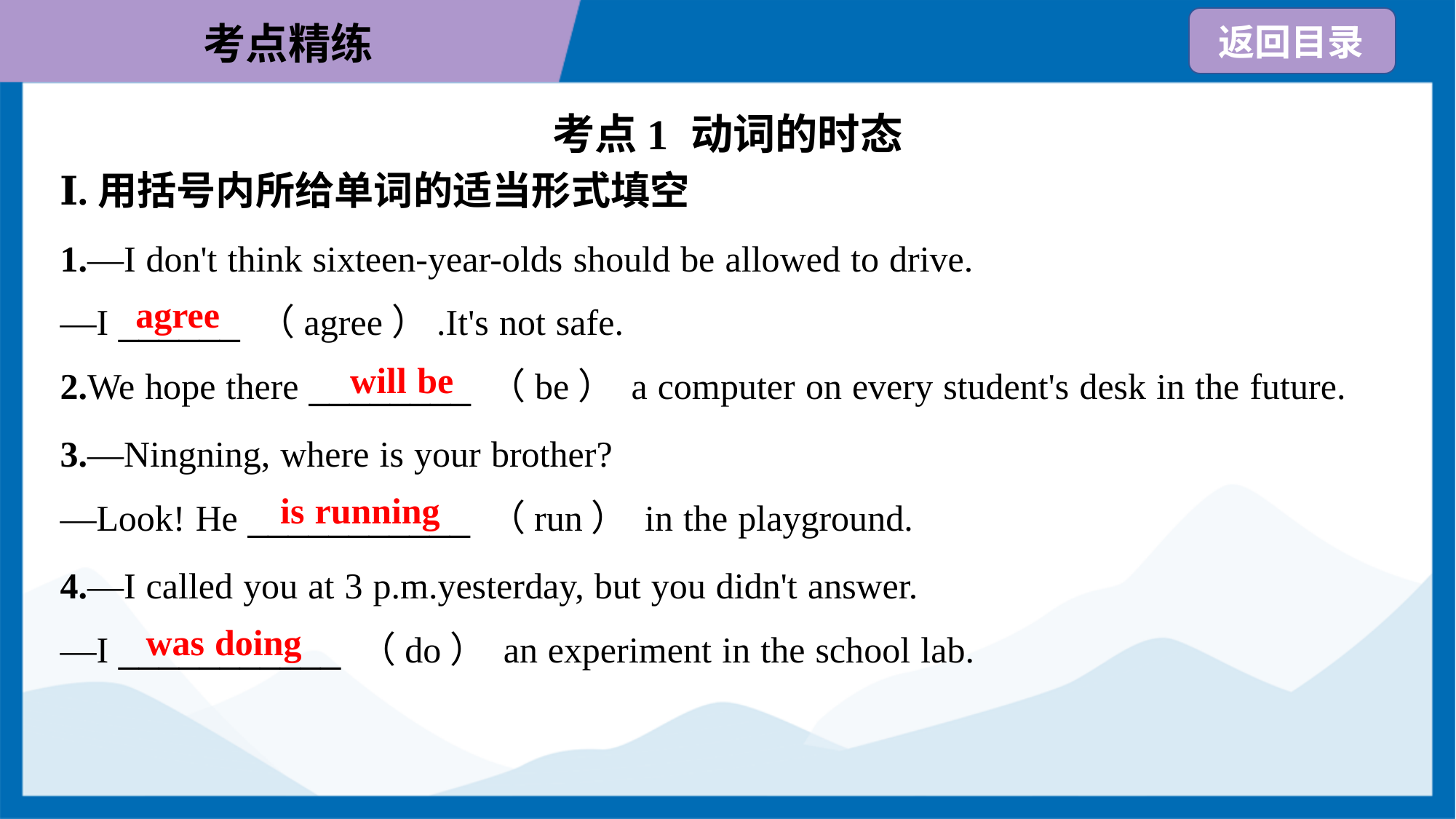

考点1 动词的时态
Ⅰ.用括号内所给单词的适当形式填空
1.—I don't think sixteen-year-olds should be allowed to drive.
—I ______ （agree）.It's not safe.
agree
will be
2.We hope there ________ （be） a computer on every student's desk in the future.
3.—Ningning, where is your brother?
—Look! He ___________ （run） in the playground.
is running
4.—I called you at 3 p.m.yesterday, but you didn't answer.
—I ___________ （do） an experiment in the school lab.
was doing